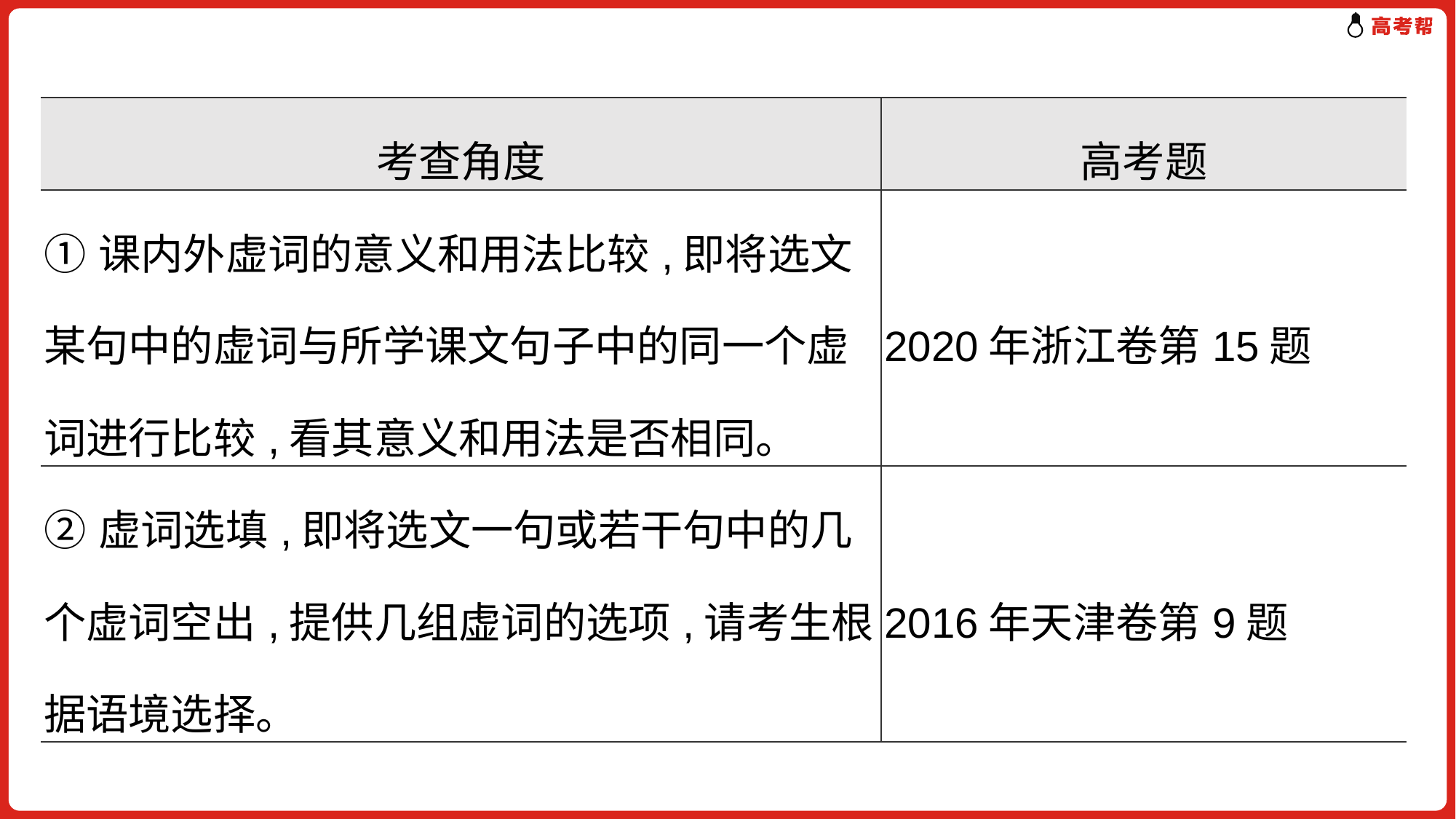

| 考查角度 | 高考题 |
| --- | --- |
| ①课内外虚词的意义和用法比较,即将选文某句中的虚词与所学课文句子中的同一个虚词进行比较,看其意义和用法是否相同。 | 2020年浙江卷第15题 |
| ②虚词选填,即将选文一句或若干句中的几个虚词空出,提供几组虚词的选项,请考生根据语境选择。 | 2016年天津卷第9题 |